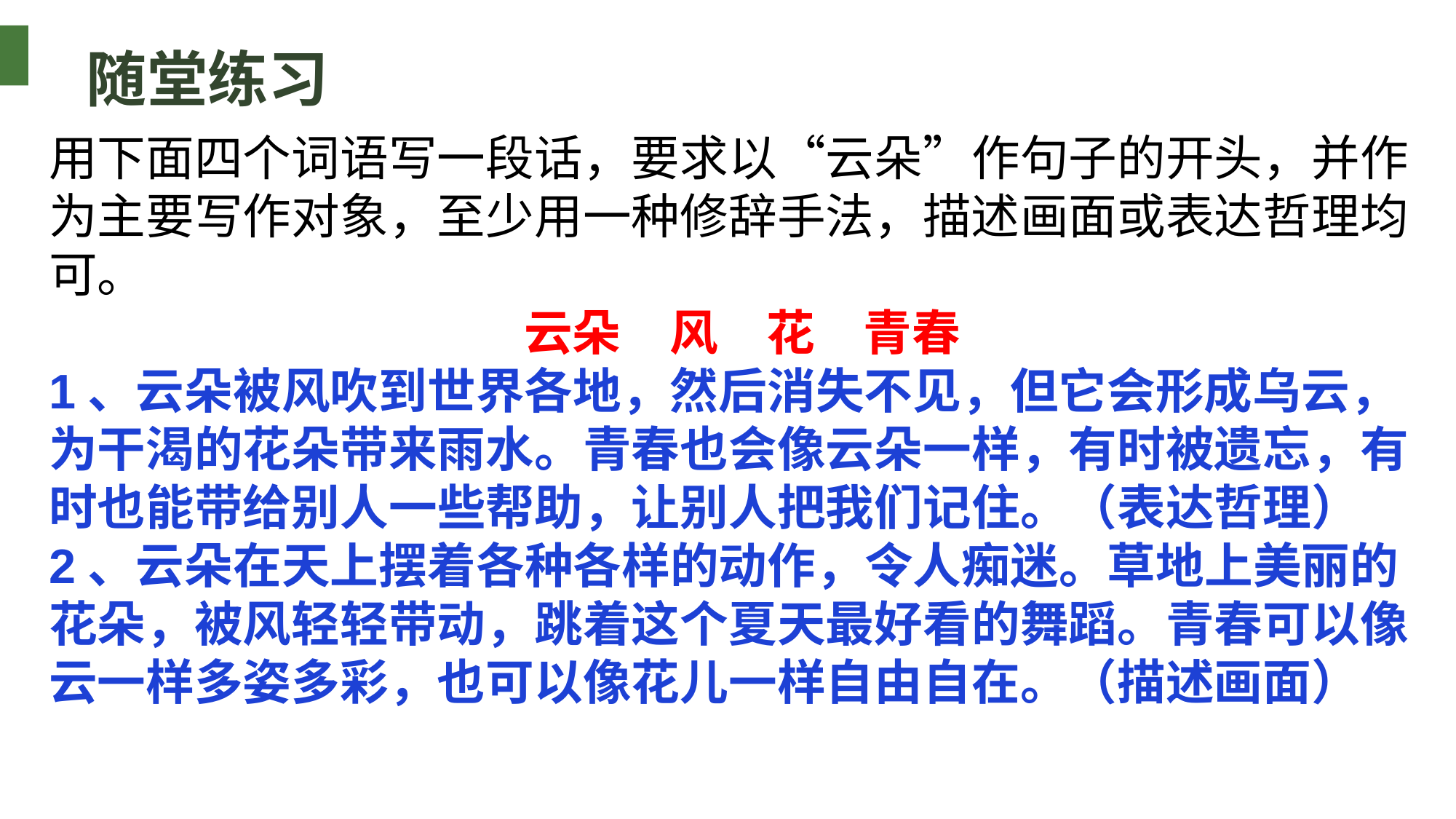

随堂练习
用下面四个词语写一段话，要求以“云朵”作句子的开头，并作为主要写作对象，至少用一种修辞手法，描述画面或表达哲理均可。
云朵　风　花　青春
1、云朵被风吹到世界各地，然后消失不见，但它会形成乌云，为干渴的花朵带来雨水。青春也会像云朵一样，有时被遗忘，有时也能带给别人一些帮助，让别人把我们记住。（表达哲理）
2、云朵在天上摆着各种各样的动作，令人痴迷。草地上美丽的花朵，被风轻轻带动，跳着这个夏天最好看的舞蹈。青春可以像云一样多姿多彩，也可以像花儿一样自由自在。（描述画面）